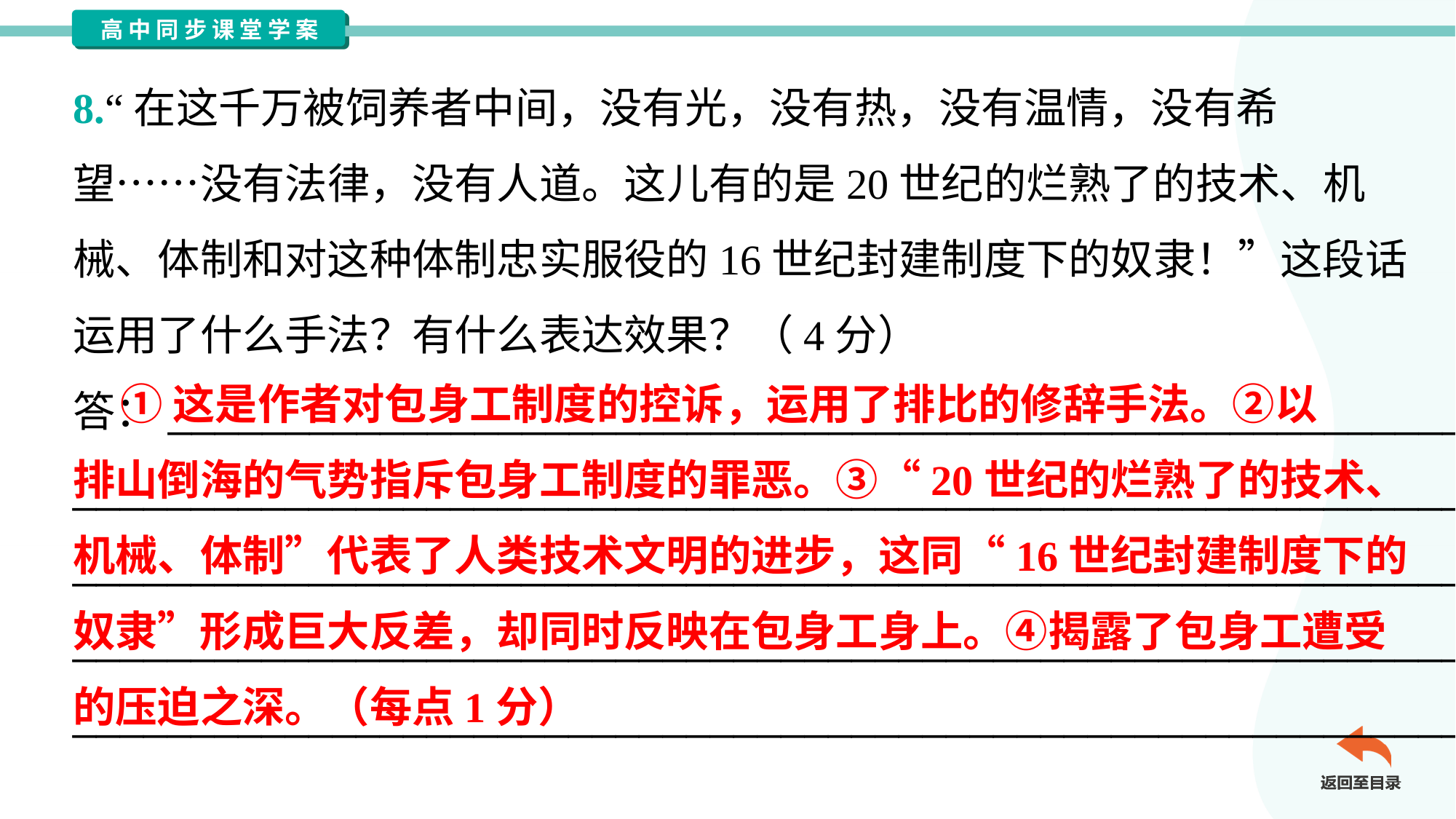

8.“在这千万被饲养者中间，没有光，没有热，没有温情，没有希
望……没有法律，没有人道。这儿有的是20世纪的烂熟了的技术、机
械、体制和对这种体制忠实服役的16世纪封建制度下的奴隶！”这段话
运用了什么手法？有什么表达效果？（4分）
答：_________________________________________________________
_____________________________________________________________
_____________________________________________________________
_____________________________________________________________
_____________________________________________________________
     ①这是作者对包身工制度的控诉，运用了排比的修辞手法。②以
排山倒海的气势指斥包身工制度的罪恶。③“20世纪的烂熟了的技术、
机械、体制”代表了人类技术文明的进步，这同“16世纪封建制度下的
奴隶”形成巨大反差，却同时反映在包身工身上。④揭露了包身工遭受
的压迫之深。（每点1分）